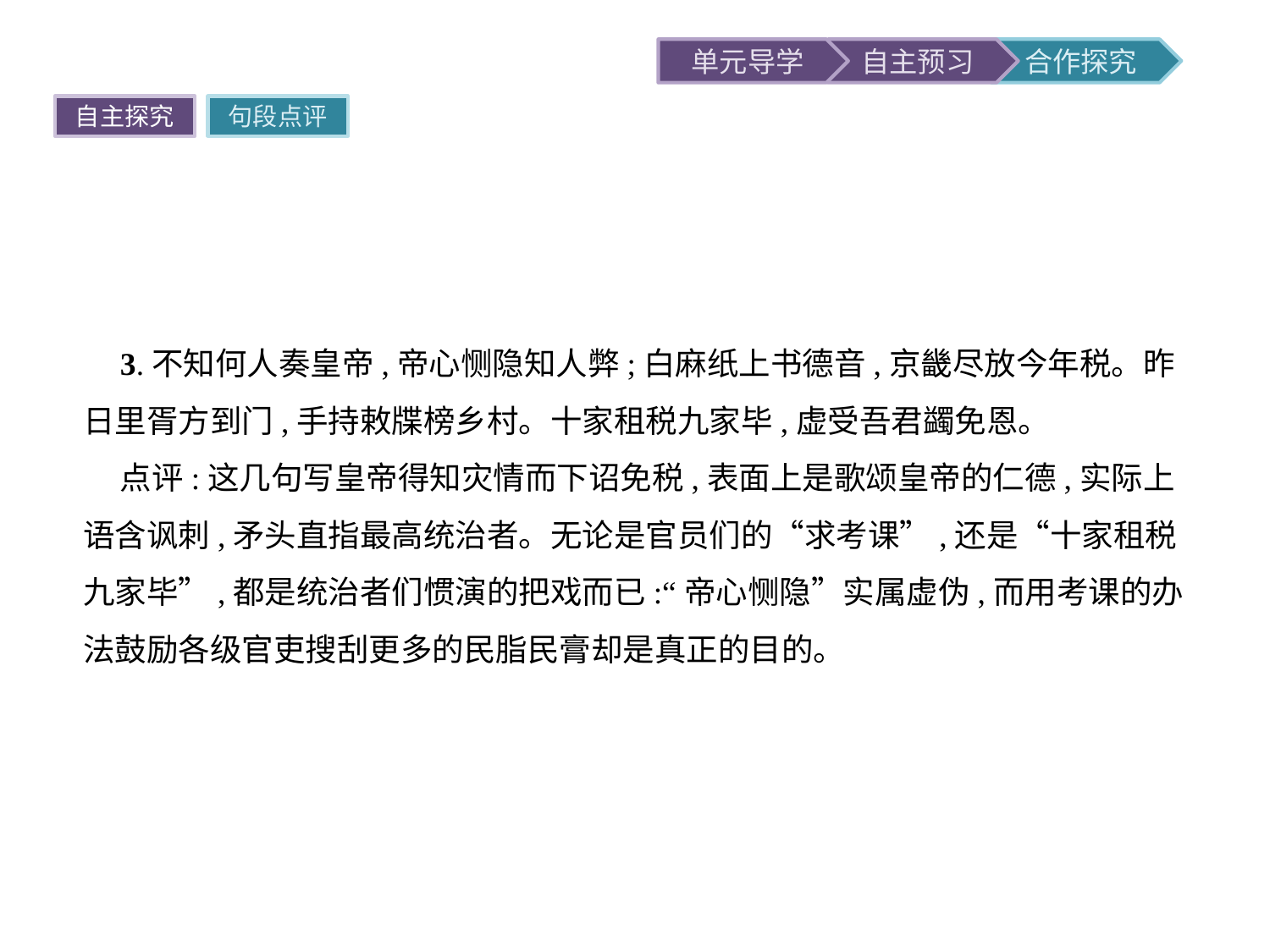

自主探究
句段点评
3.不知何人奏皇帝,帝心恻隐知人弊;白麻纸上书德音,京畿尽放今年税。昨日里胥方到门,手持敕牒榜乡村。十家租税九家毕,虚受吾君蠲免恩。
点评:这几句写皇帝得知灾情而下诏免税,表面上是歌颂皇帝的仁德,实际上语含讽刺,矛头直指最高统治者。无论是官员们的“求考课”,还是“十家租税九家毕”,都是统治者们惯演的把戏而已:“帝心恻隐”实属虚伪,而用考课的办法鼓励各级官吏搜刮更多的民脂民膏却是真正的目的。